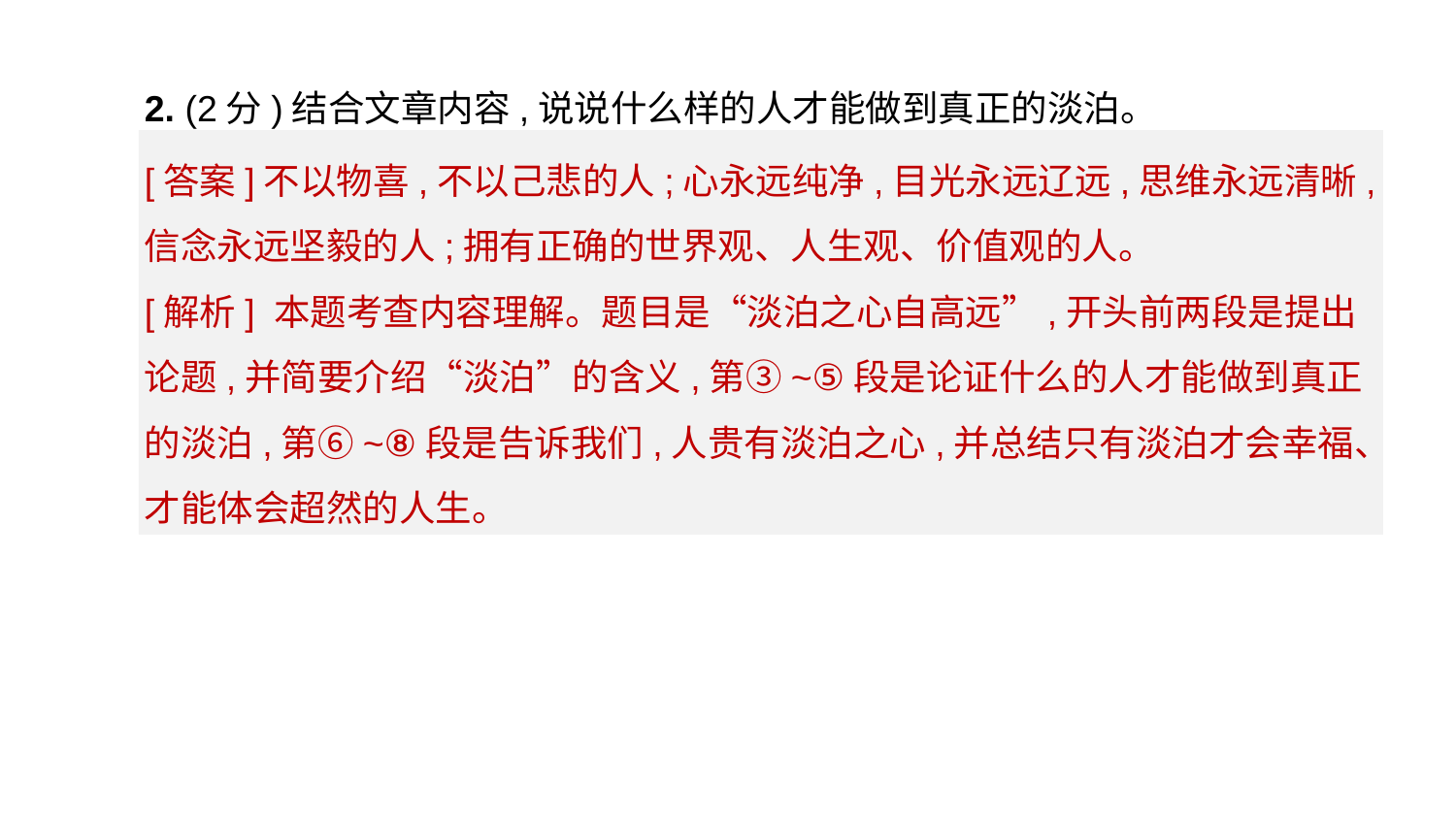

2. (2分)结合文章内容,说说什么样的人才能做到真正的淡泊。
[答案]不以物喜,不以己悲的人;心永远纯净,目光永远辽远,思维永远清晰,信念永远坚毅的人;拥有正确的世界观、人生观、价值观的人。
[解析] 本题考查内容理解。题目是“淡泊之心自高远”,开头前两段是提出论题,并简要介绍“淡泊”的含义,第③~⑤段是论证什么的人才能做到真正的淡泊,第⑥~⑧段是告诉我们,人贵有淡泊之心,并总结只有淡泊才会幸福、才能体会超然的人生。